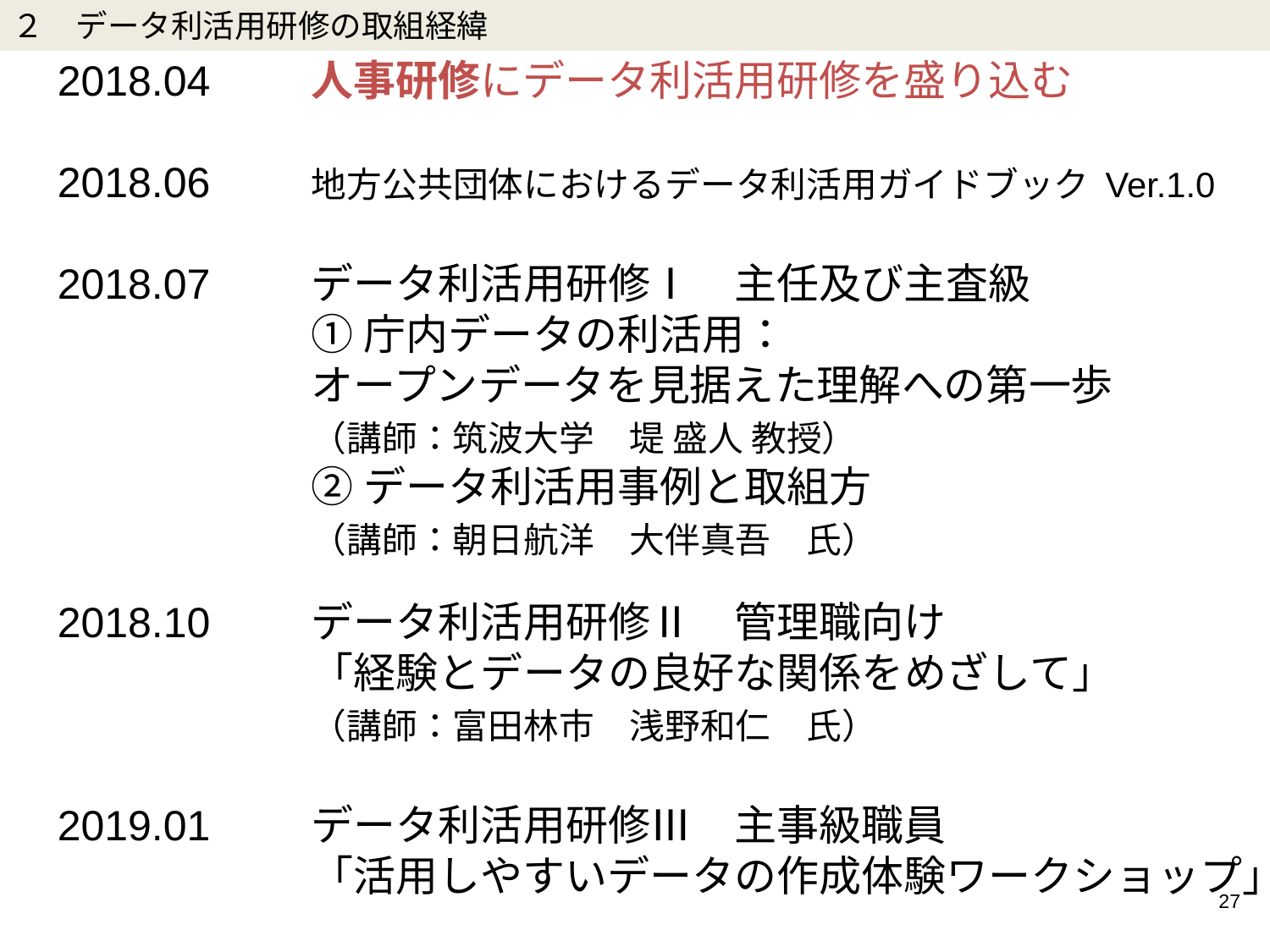

２　データ利活用研修の取組経緯
2018.04	人事研修にデータ利活用研修を盛り込む

2018.06	地方公共団体におけるデータ利活用ガイドブック Ver.1.0

2018.07	データ利活用研修Ⅰ　主任及び主査級
		①庁内データの利活用：
		オープンデータを見据えた理解への第一歩
		（講師：筑波大学　堤 盛人 教授）
		②データ利活用事例と取組方
		（講師：朝日航洋　大伴真吾　氏）

2018.10	データ利活用研修Ⅱ　管理職向け
		「経験とデータの良好な関係をめざして」
		（講師：富田林市　浅野和仁　氏）

2019.01	データ利活用研修Ⅲ　主事級職員
		「活用しやすいデータの作成体験ワークショップ」
27